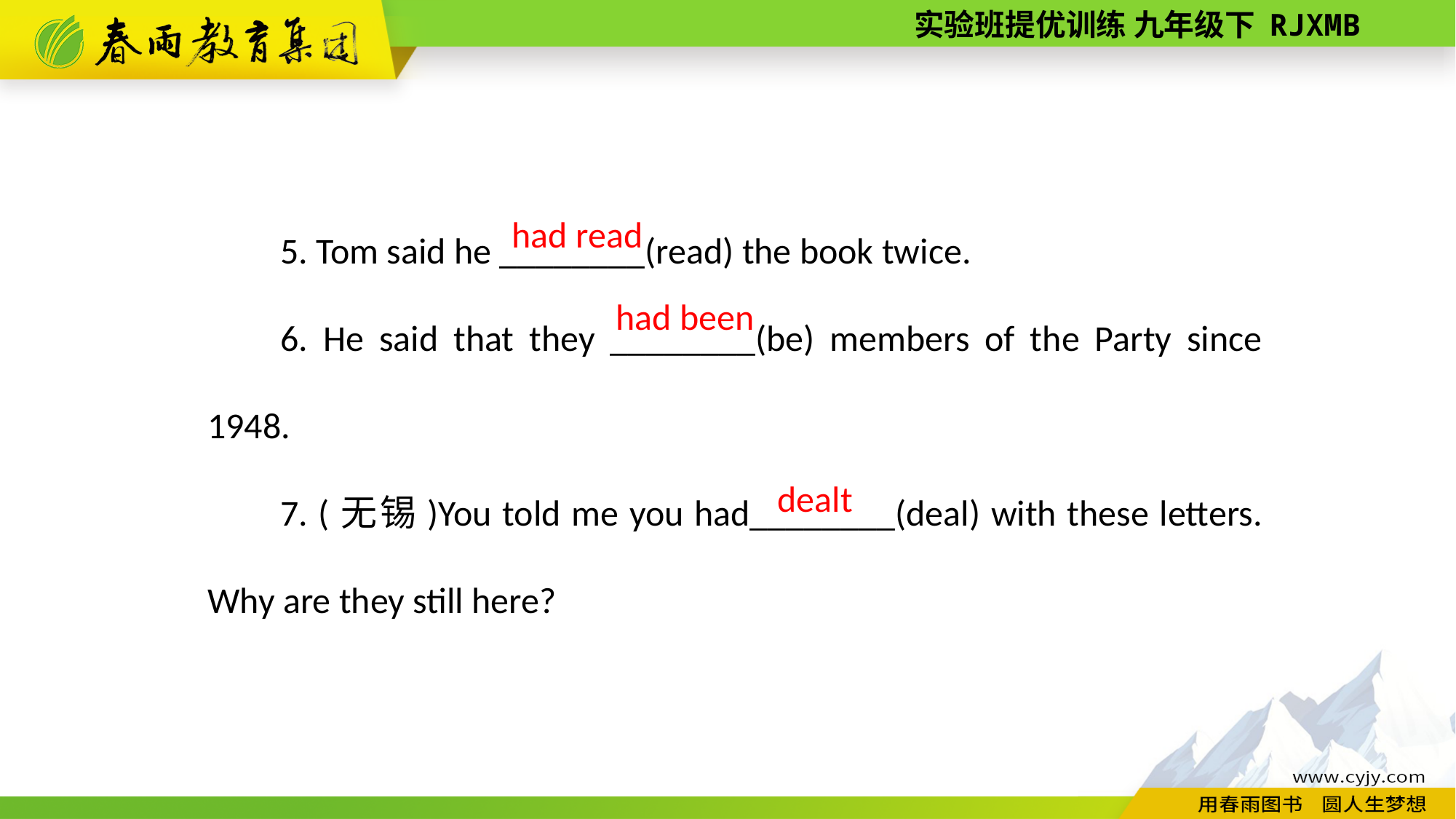

5. Tom said he ________(read) the book twice.
6. He said that they ________(be) members of the Party since 1948.
7. (无锡)You told me you had________(deal) with these letters. Why are they still here?
had read
had been
dealt